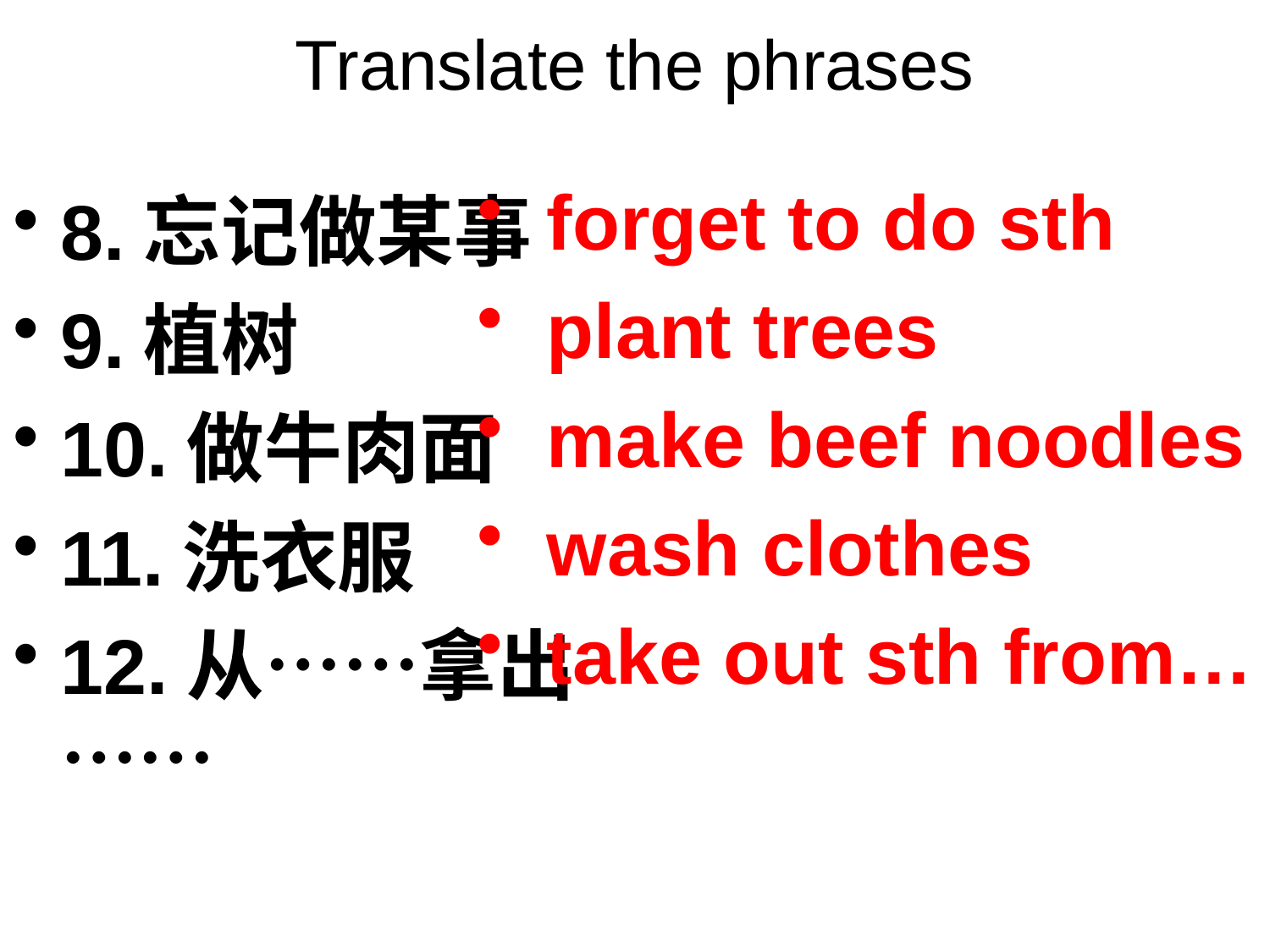

# Translate the phrases
 forget to do sth
 plant trees
 make beef noodles
 wash clothes
 take out sth from…
8.忘记做某事
9.植树
10.做牛肉面
11.洗衣服
12.从……拿出……